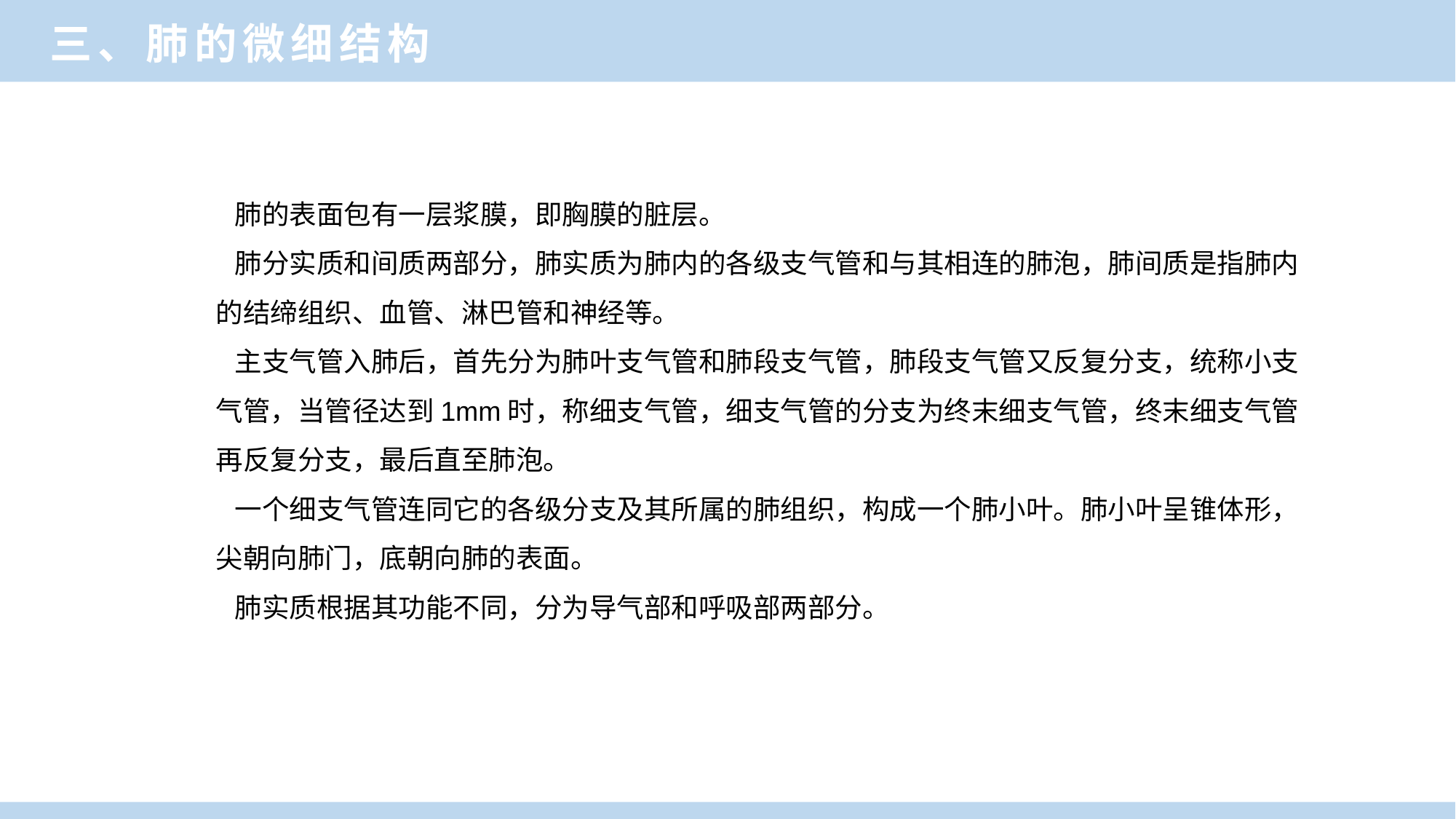

三、肺的微细结构
  肺的表面包有一层浆膜，即胸膜的脏层。
  肺分实质和间质两部分，肺实质为肺内的各级支气管和与其相连的肺泡，肺间质是指肺内的结缔组织、血管、淋巴管和神经等。
  主支气管入肺后，首先分为肺叶支气管和肺段支气管，肺段支气管又反复分支，统称小支气管，当管径达到1mm时，称细支气管，细支气管的分支为终末细支气管，终末细支气管再反复分支，最后直至肺泡。
  一个细支气管连同它的各级分支及其所属的肺组织，构成一个肺小叶。肺小叶呈锥体形，尖朝向肺门，底朝向肺的表面。
  肺实质根据其功能不同，分为导气部和呼吸部两部分。